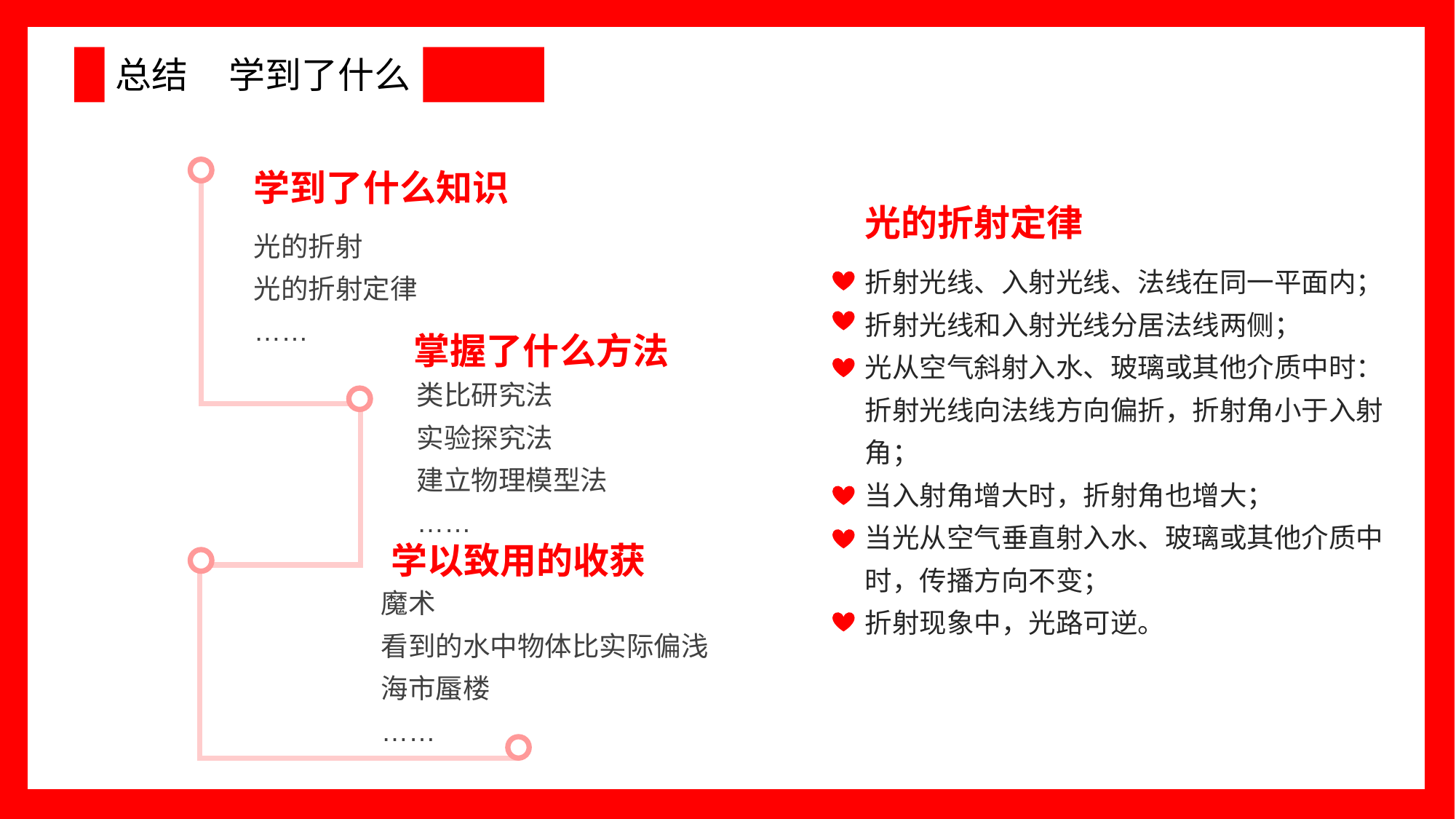

# 总结     学到了什么
学到了什么知识

光的折射定律
光的折射
光的折射定律
……
折射光线、入射光线、法线在同一平面内；
折射光线和入射光线分居法线两侧；
光从空气斜射入水、玻璃或其他介质中时：折射光线向法线方向偏折，折射角小于入射角；
当入射角增大时，折射角也增大；
当光从空气垂直射入水、玻璃或其他介质中时，传播方向不变；
折射现象中，光路可逆。

掌握了什么方法

类比研究法
实验探究法
建立物理模型法
……

学以致用的收获

魔术
看到的水中物体比实际偏浅
海市蜃楼
……